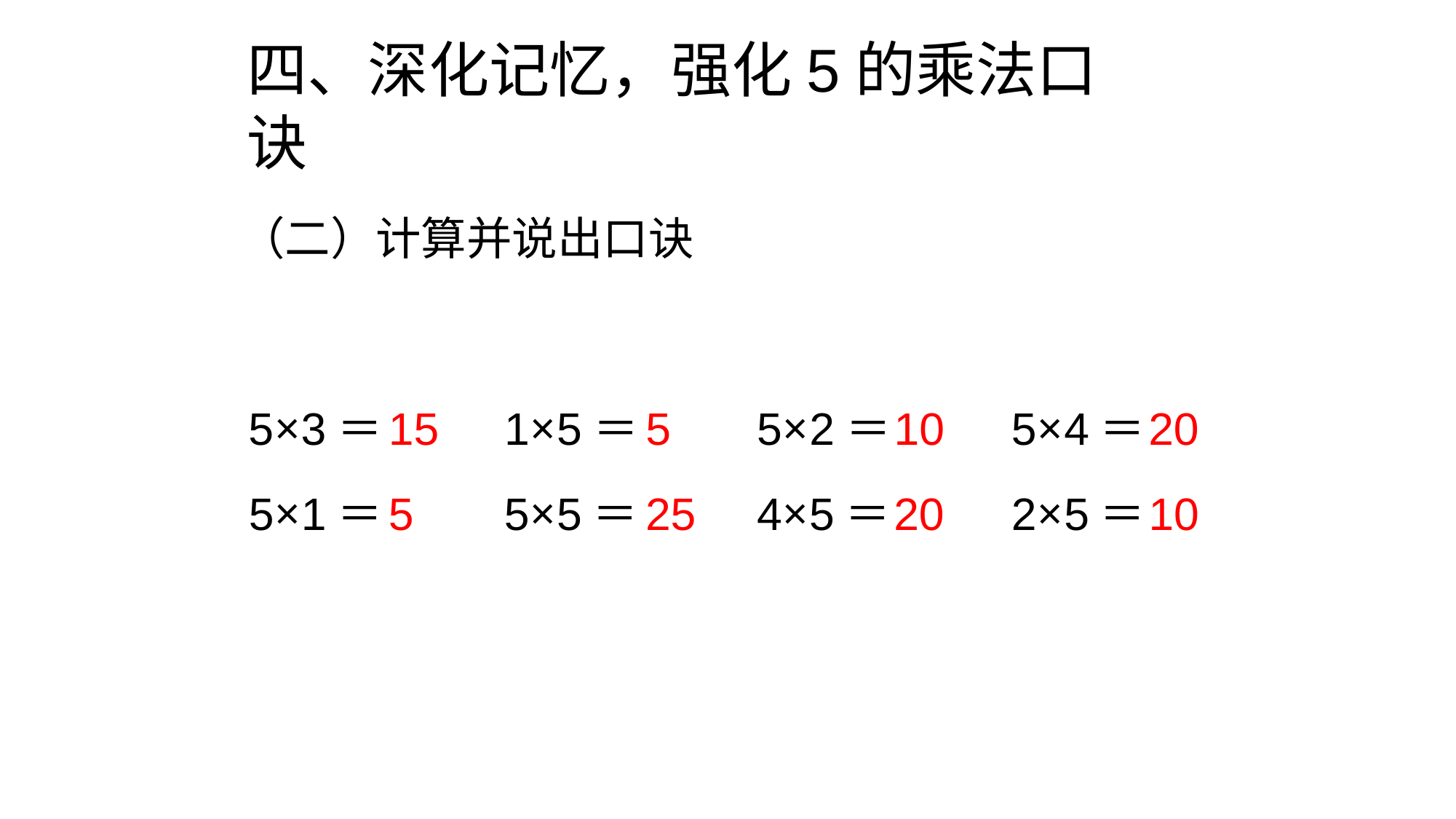

四、深化记忆，强化5的乘法口诀
（二）计算并说出口诀
5×3＝
15
1×5＝
5
5×2＝
10
5×4＝
20
5×1＝
5
5×5＝
25
4×5＝
20
2×5＝
10
绿色圃中小学教育网http://www.lspjy.com